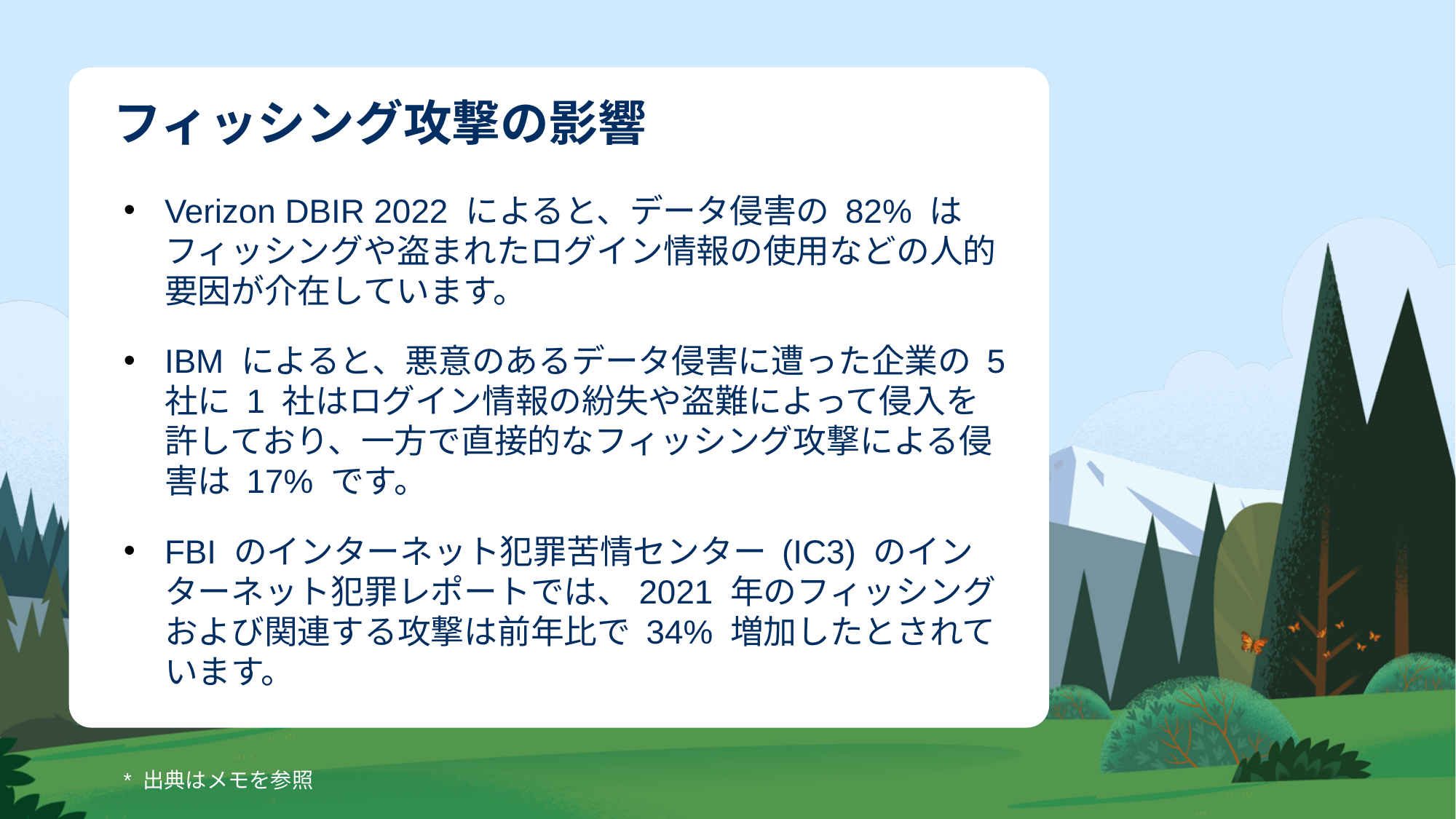

# フィッシング攻撃の影響
Verizon DBIR 2022 によると、データ侵害の 82% はフィッシングや盗まれたログイン情報の使用などの人的要因が介在しています。
IBM によると、悪意のあるデータ侵害に遭った企業の 5 社に 1 社はログイン情報の紛失や盗難によって侵入を許しており、一方で直接的なフィッシング攻撃による侵害は 17% です。
FBI のインターネット犯罪苦情センター (IC3) のインターネット犯罪レポートでは、2021 年のフィッシングおよび関連する攻撃は前年比で 34% 増加したとされています。
* 出典はメモを参照